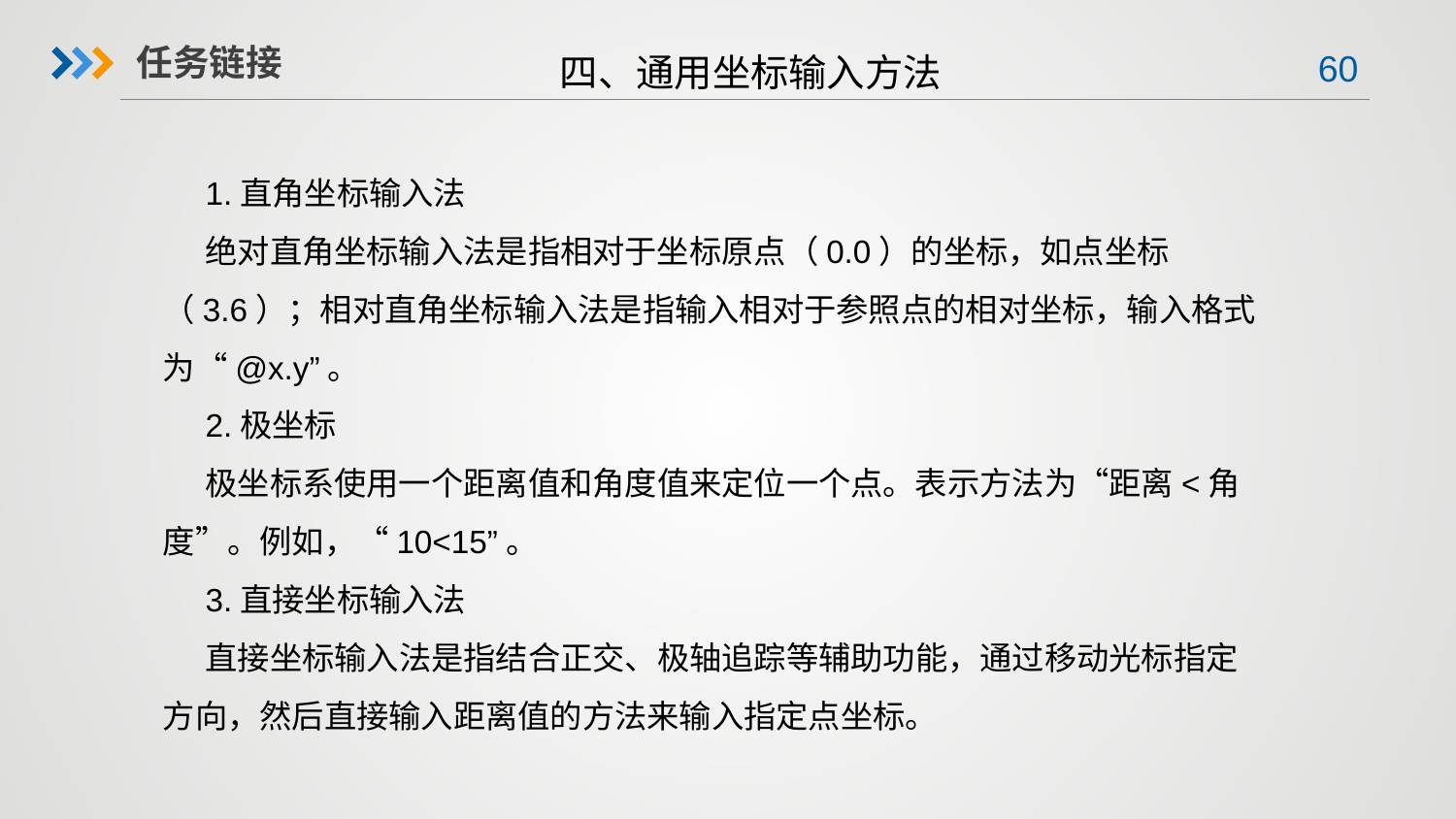

四、通用坐标输入方法
任务链接
1.直角坐标输入法
绝对直角坐标输入法是指相对于坐标原点（0.0）的坐标，如点坐标（3.6）；相对直角坐标输入法是指输入相对于参照点的相对坐标，输入格式为“@x.y”。
2.极坐标
极坐标系使用一个距离值和角度值来定位一个点。表示方法为“距离<角度”。例如，“10<15”。
3.直接坐标输入法
直接坐标输入法是指结合正交、极轴追踪等辅助功能，通过移动光标指定方向，然后直接输入距离值的方法来输入指定点坐标。